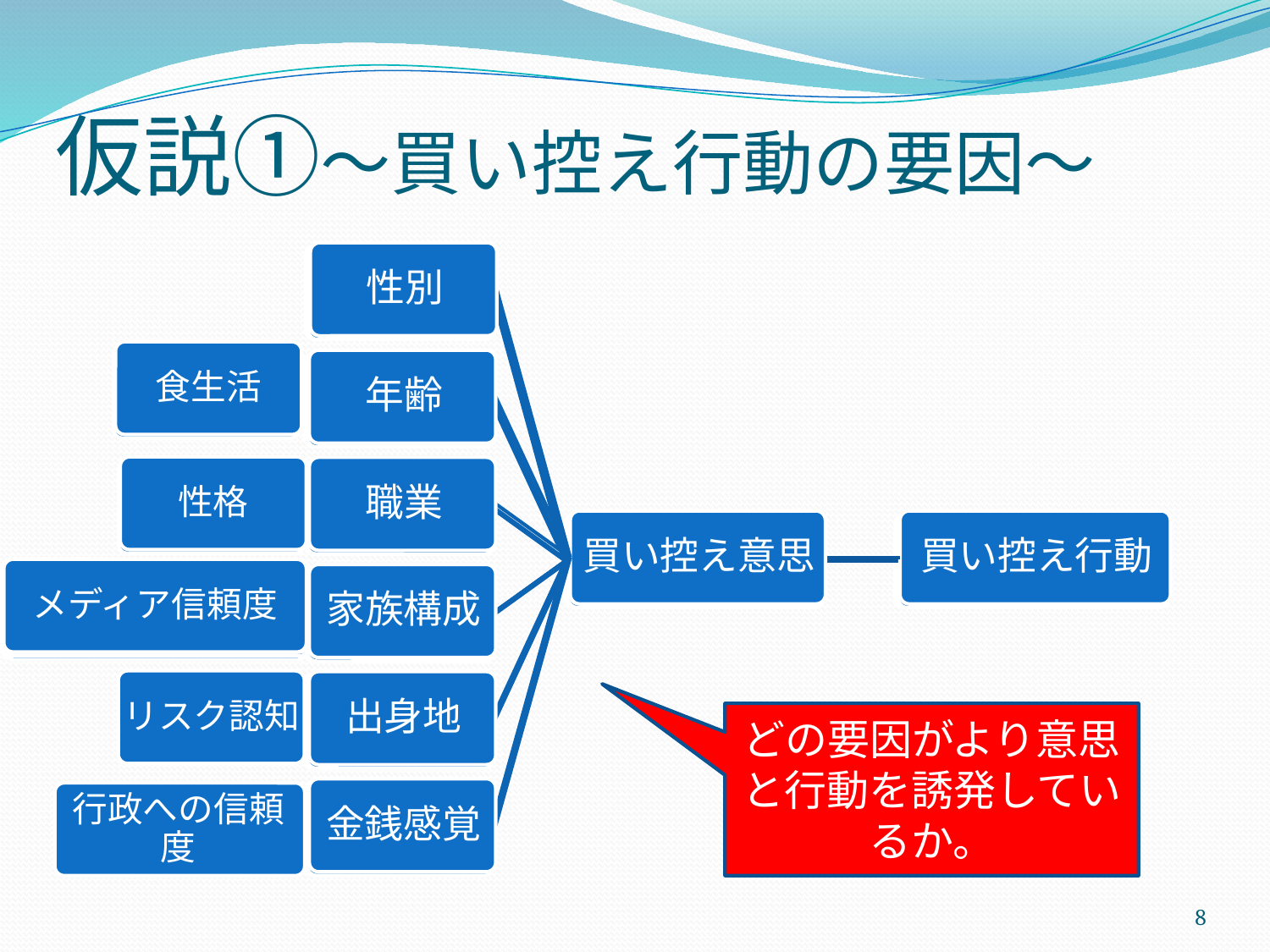

# 仮説①～買い控え行動の要因～

買い控え行動

買い控え意思

性別

年齢

職業

家族構成

出身地

金銭感覚

食生活

性格

メディアリテラシー
メディア信頼度
メディアリテラシー
メディアリテラシー

メディアリテラシー
メディアリテラシー

リスク認知

行政への信頼度
買い控え行動

買い控え意思

性別

年齢

職業

家族構成

出身地

金銭感覚
買い控え行動

買い控え意思

性別

年齢

職業

家族構成

出身地

金銭感覚

食生活

性格

メディアリテラシー
メディアリテラシー
メディアリテラシー
メディアリテラシー

メディアリテラシー
メディアリテラシー
どの要因がより意思と行動を誘発しているか。
8